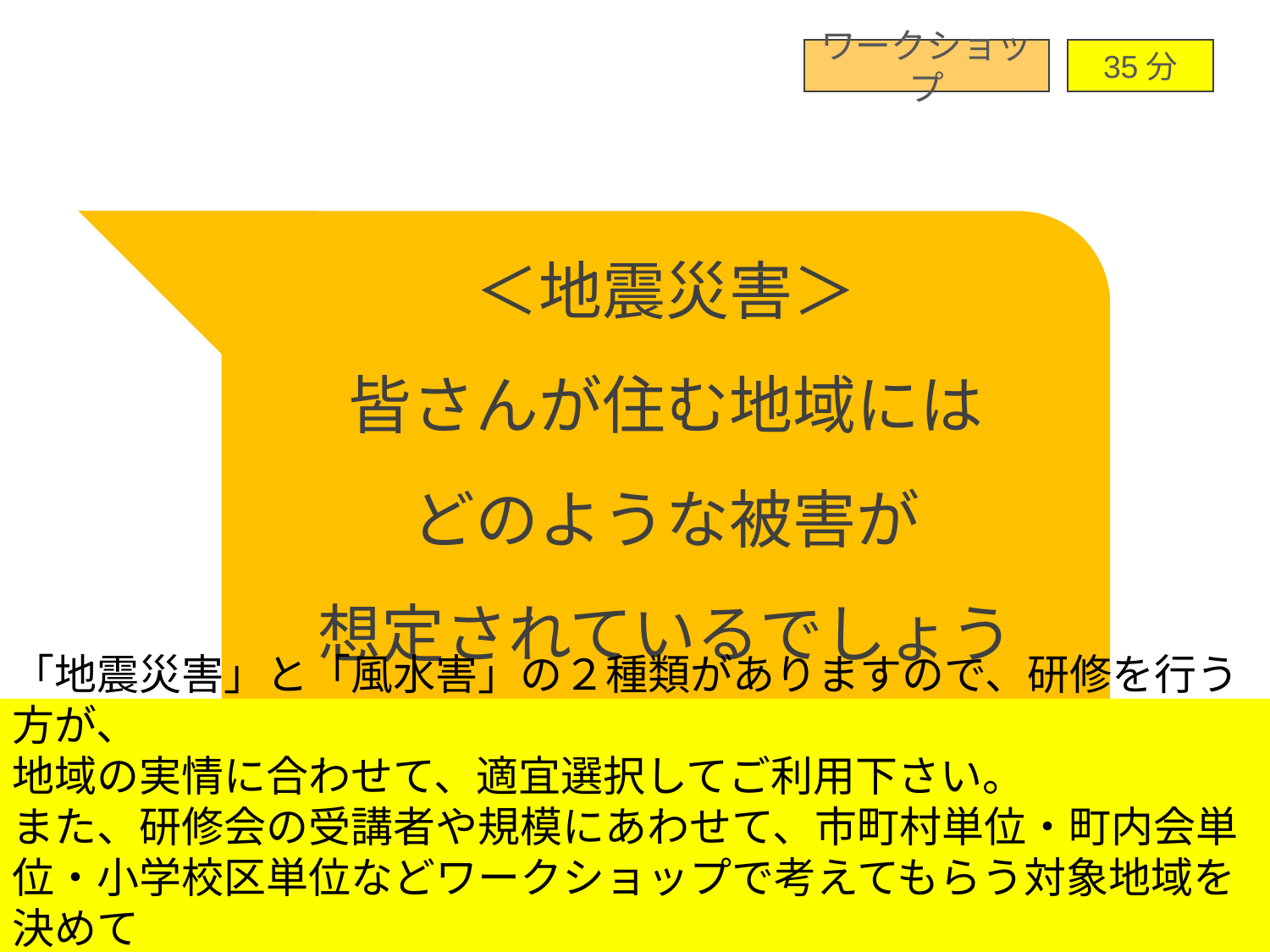

ワークショップ
35分

＜地震災害＞
皆さんが住む地域には
どのような被害が
想定されているでしょうか？
「地震災害」と「風水害」の２種類がありますので、研修を行う方が、
地域の実情に合わせて、適宜選択してご利用下さい。
また、研修会の受講者や規模にあわせて、市町村単位・町内会単位・小学校区単位などワークショップで考えてもらう対象地域を決めて
ください。
11